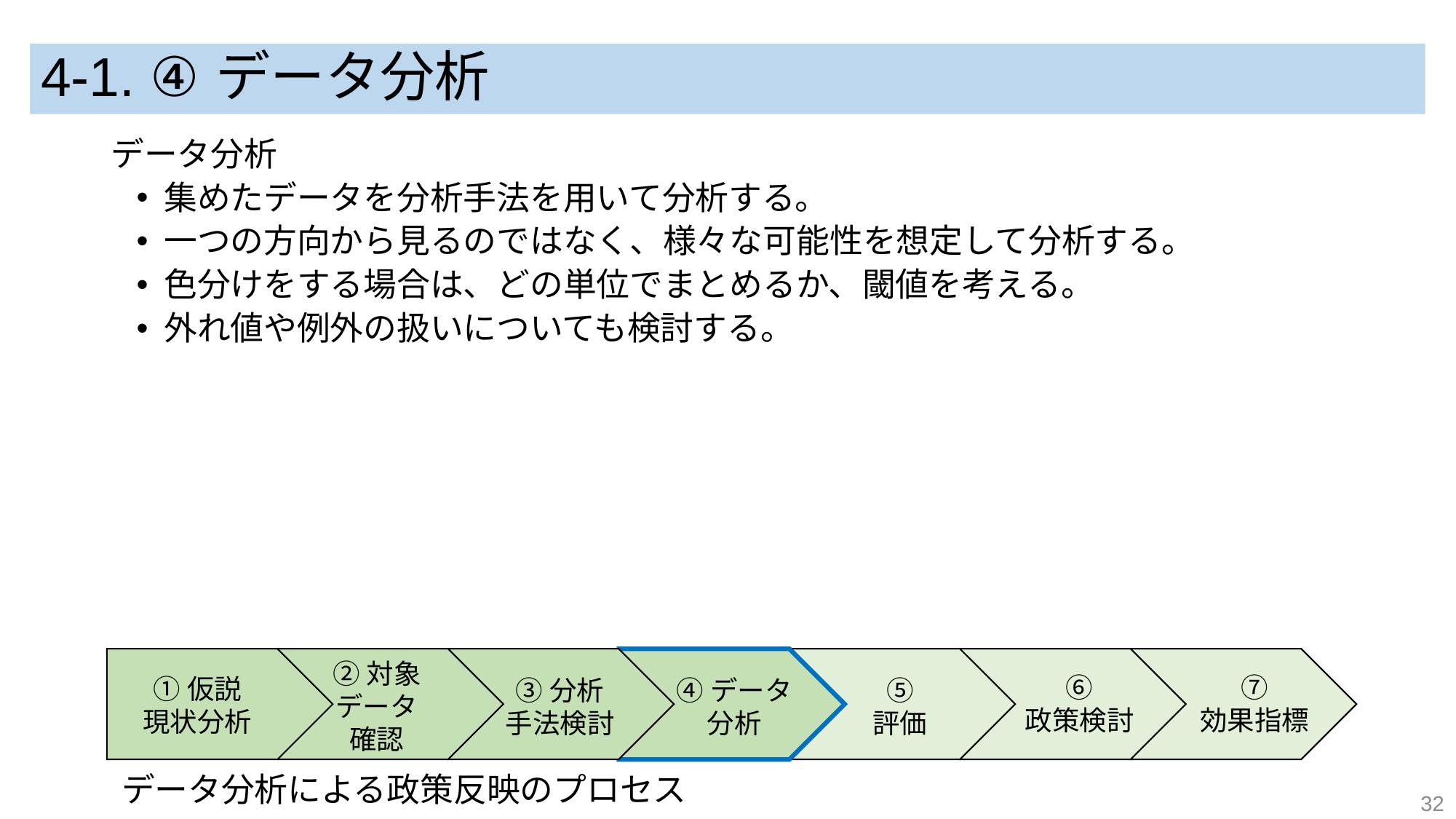

# 4-1. ④データ分析
データ分析
集めたデータを分析手法を用いて分析する。
一つの方向から見るのではなく、様々な可能性を想定して分析する。
色分けをする場合は、どの単位でまとめるか、閾値を考える。
外れ値や例外の扱いについても検討する。

②対象
データ
確認
⑦
効果指標
⑥
政策検討
①仮説
現状分析
⑤
評価
③分析
手法検討
④データ
分析
データ分析による政策反映のプロセス
32